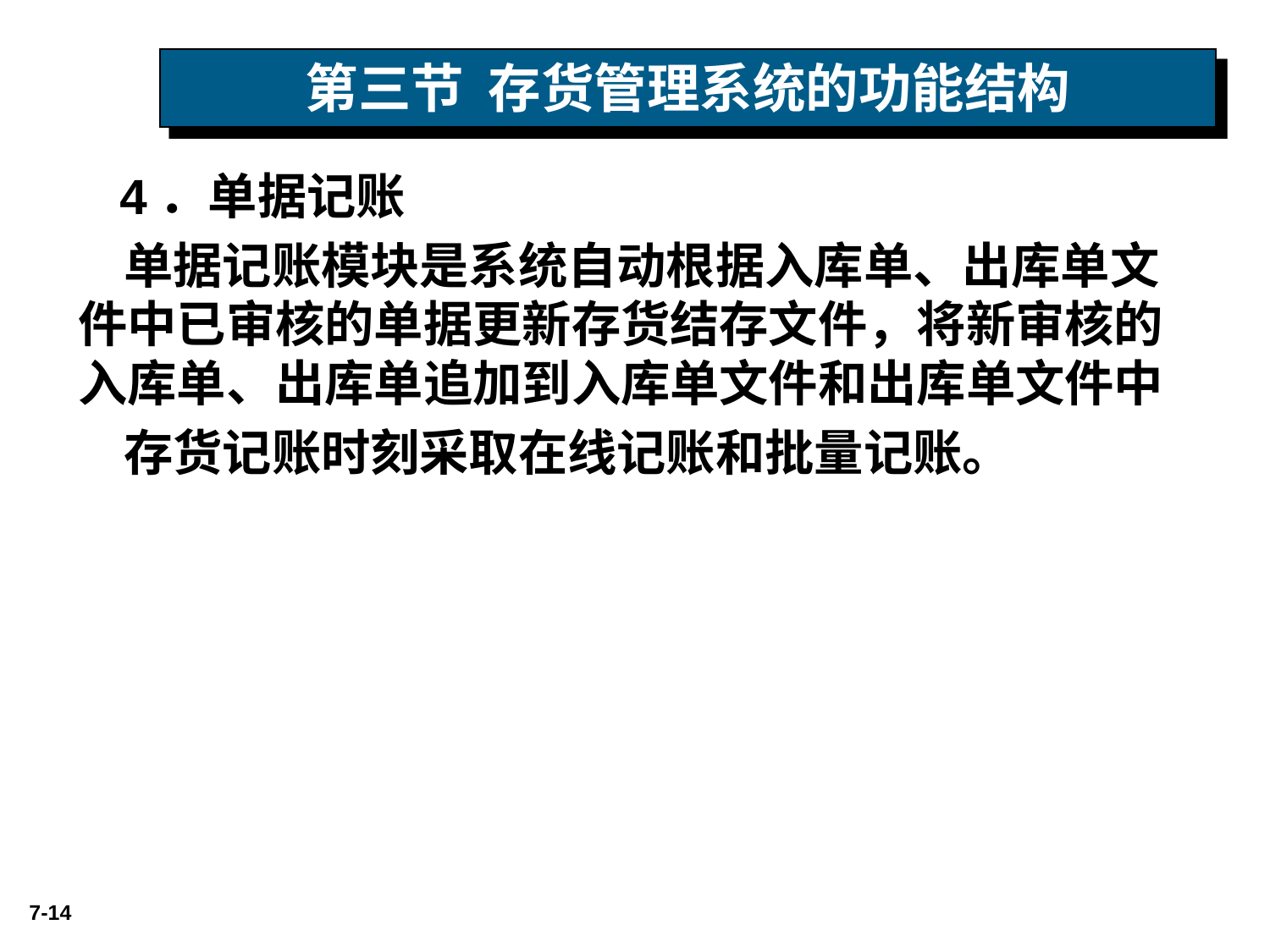

# 第三节  存货管理系统的功能结构
   4．单据记账
   单据记账模块是系统自动根据入库单、出库单文件中已审核的单据更新存货结存文件，将新审核的入库单、出库单追加到入库单文件和出库单文件中
   存货记账时刻采取在线记账和批量记账。